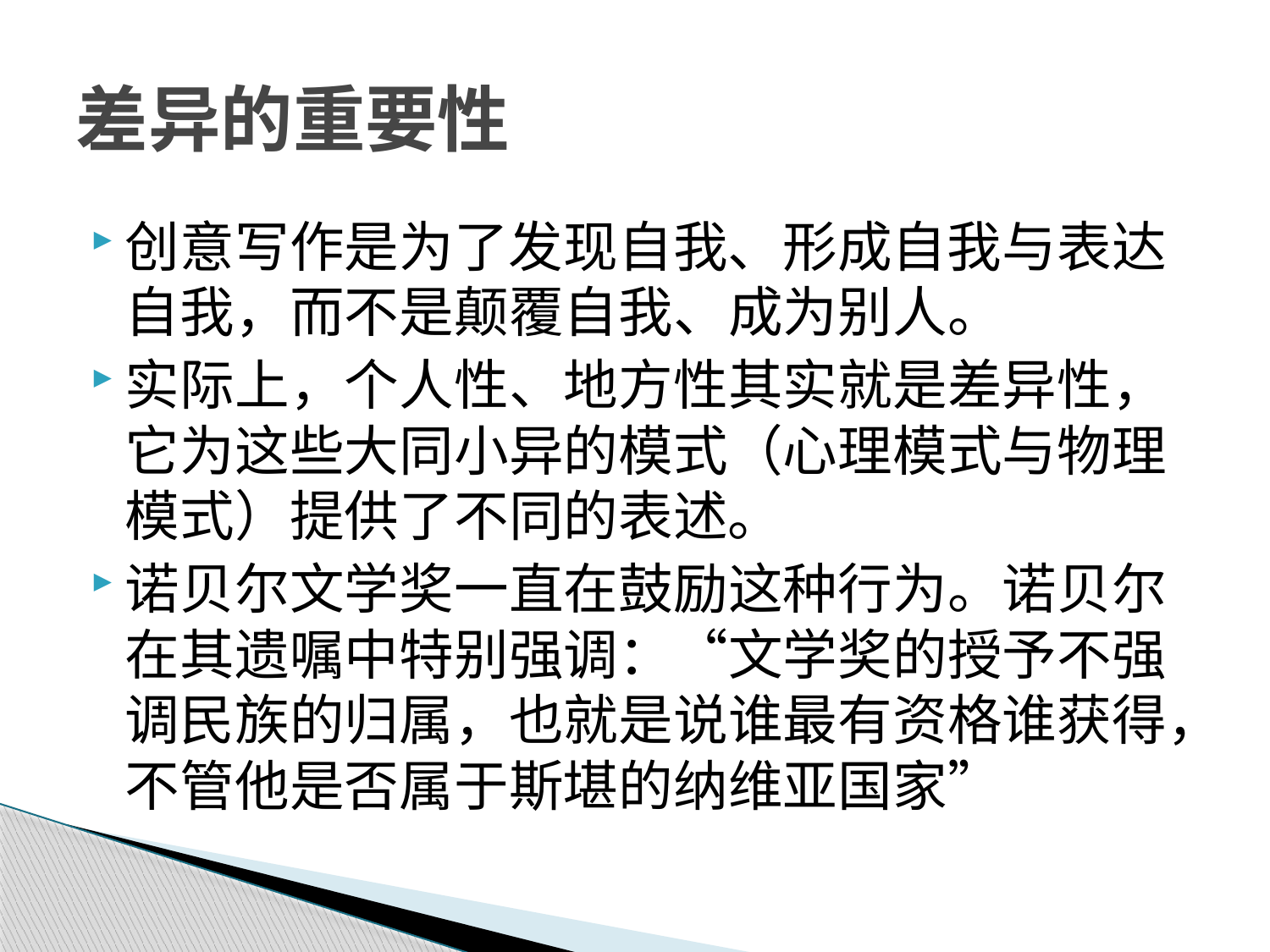

# 差异的重要性
创意写作是为了发现自我、形成自我与表达自我，而不是颠覆自我、成为别人。
实际上，个人性、地方性其实就是差异性，它为这些大同小异的模式（心理模式与物理模式）提供了不同的表述。
诺贝尔文学奖一直在鼓励这种行为。诺贝尔在其遗嘱中特别强调：“文学奖的授予不强调民族的归属，也就是说谁最有资格谁获得，不管他是否属于斯堪的纳维亚国家”